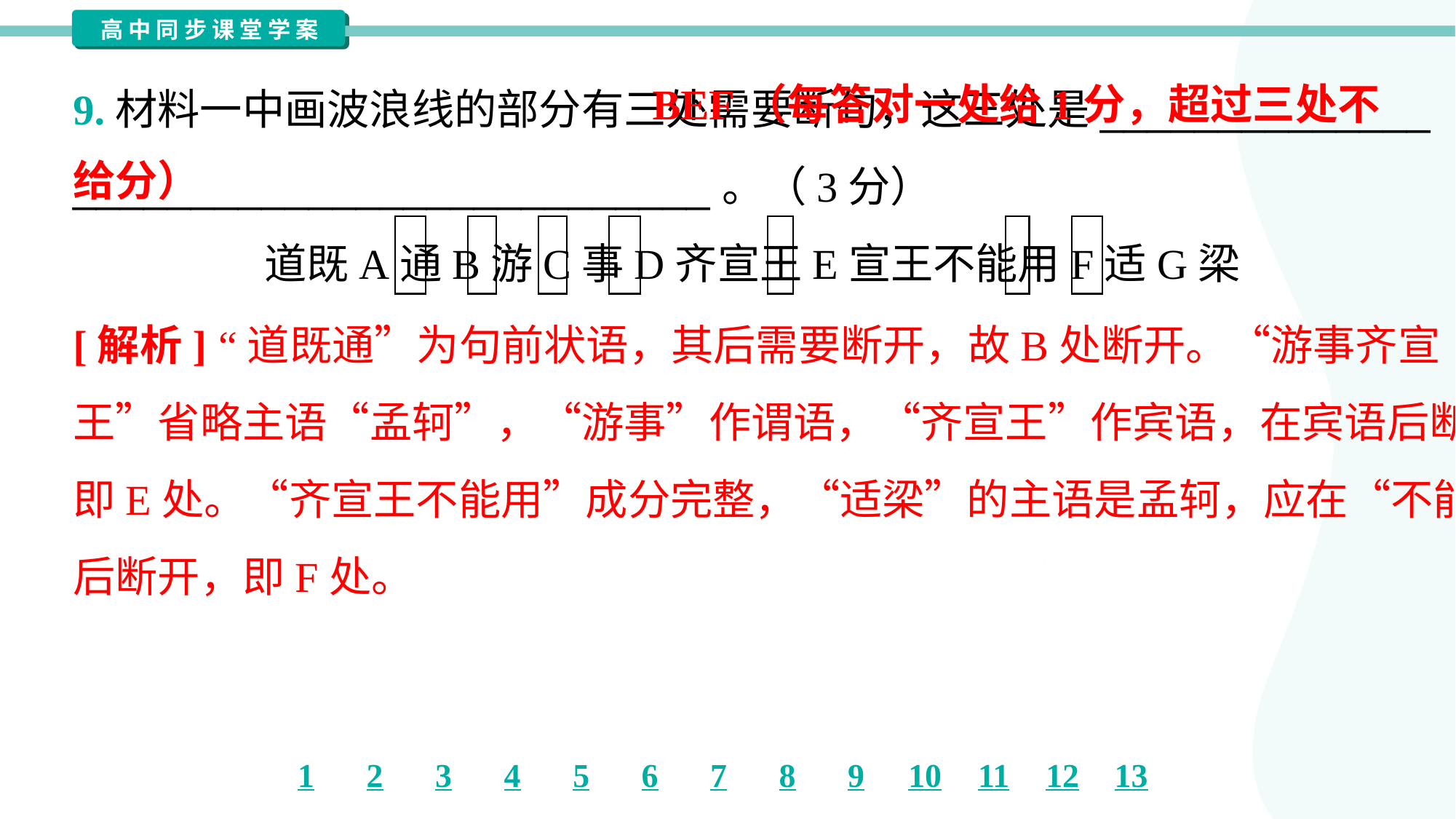

BEF（每答对一处给1分，超过三处不给分）
9.材料一中画波浪线的部分有三处需要断句，这三处是______________
___________________________。（3分）
道既A通B游C事D齐宣王E宣王不能用F适G梁

[解析] “道既通”为句前状语，其后需要断开，故B处断开。“游事齐宣
王”省略主语“孟轲”，“游事”作谓语，“齐宣王”作宾语，在宾语后断开，
即E处。“齐宣王不能用”成分完整，“适梁”的主语是孟轲，应在“不能用”
后断开，即F处。